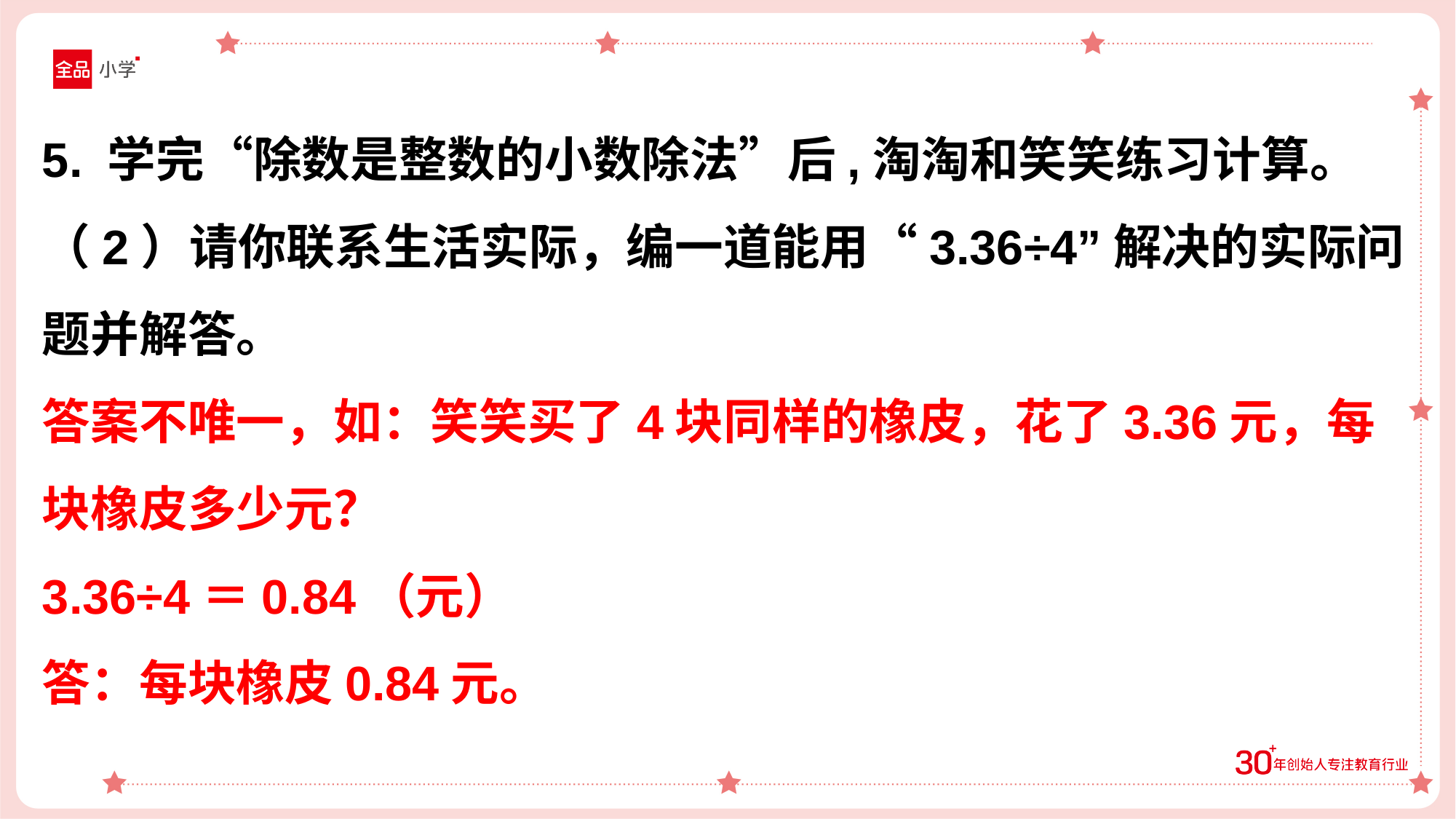

5. 学完“除数是整数的小数除法”后,淘淘和笑笑练习计算。
（2）请你联系生活实际，编一道能用“3.36÷4”解决的实际问题并解答。
答案不唯一，如：笑笑买了4块同样的橡皮，花了3.36元，每块橡皮多少元？
3.36÷4＝0.84（元）
答：每块橡皮0.84元。